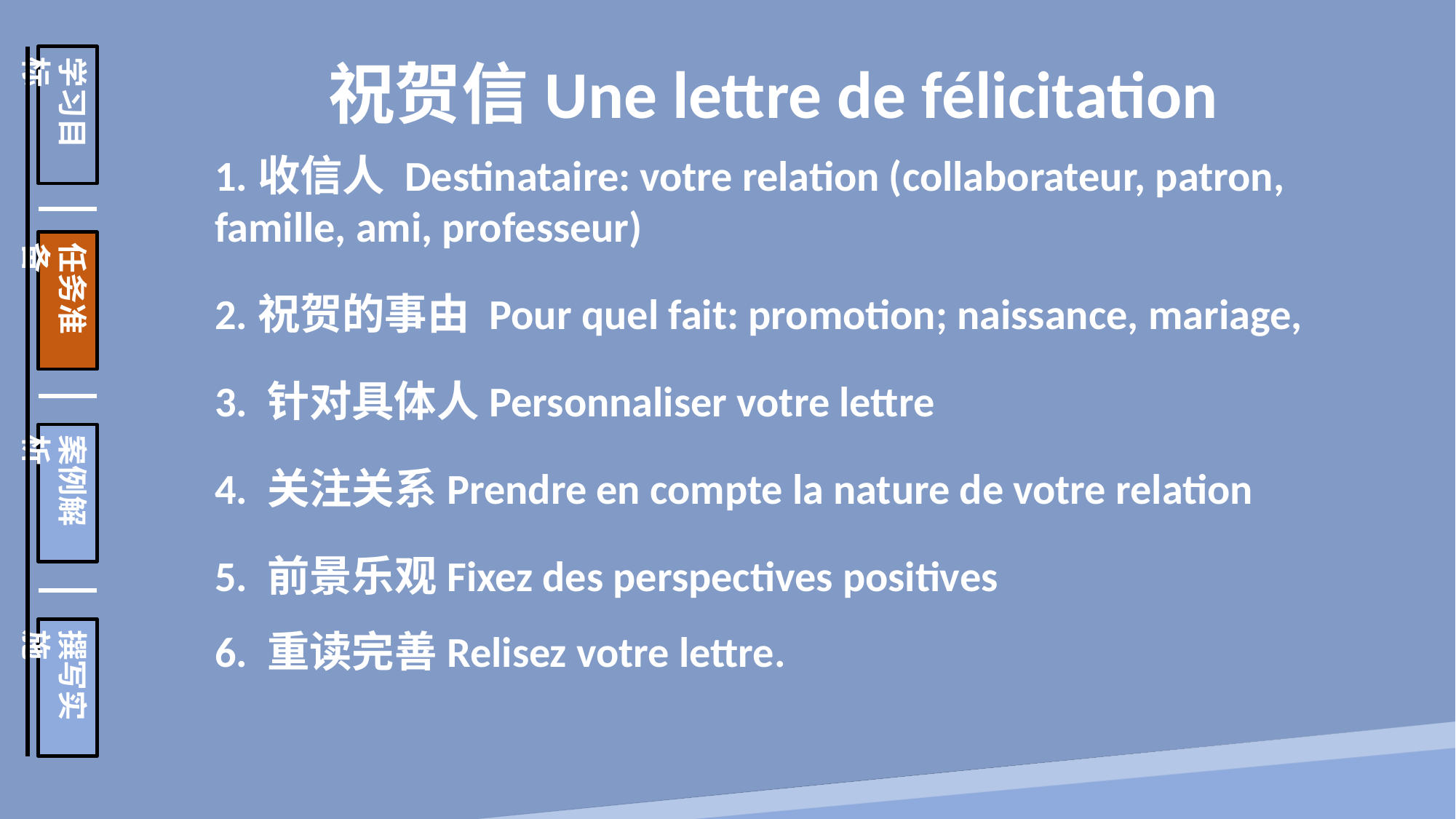

祝贺信Une lettre de félicitation
学习目标
任务准备
案例解析
撰写实施
1.收信人 Destinataire: votre relation (collaborateur, patron, famille, ami, professeur)
2.祝贺的事由 Pour quel fait: promotion; naissance, mariage,
3. 针对具体人Personnaliser votre lettre
4. 关注关系Prendre en compte la nature de votre relation
5. 前景乐观Fixez des perspectives positives
6. 重读完善Relisez votre lettre.